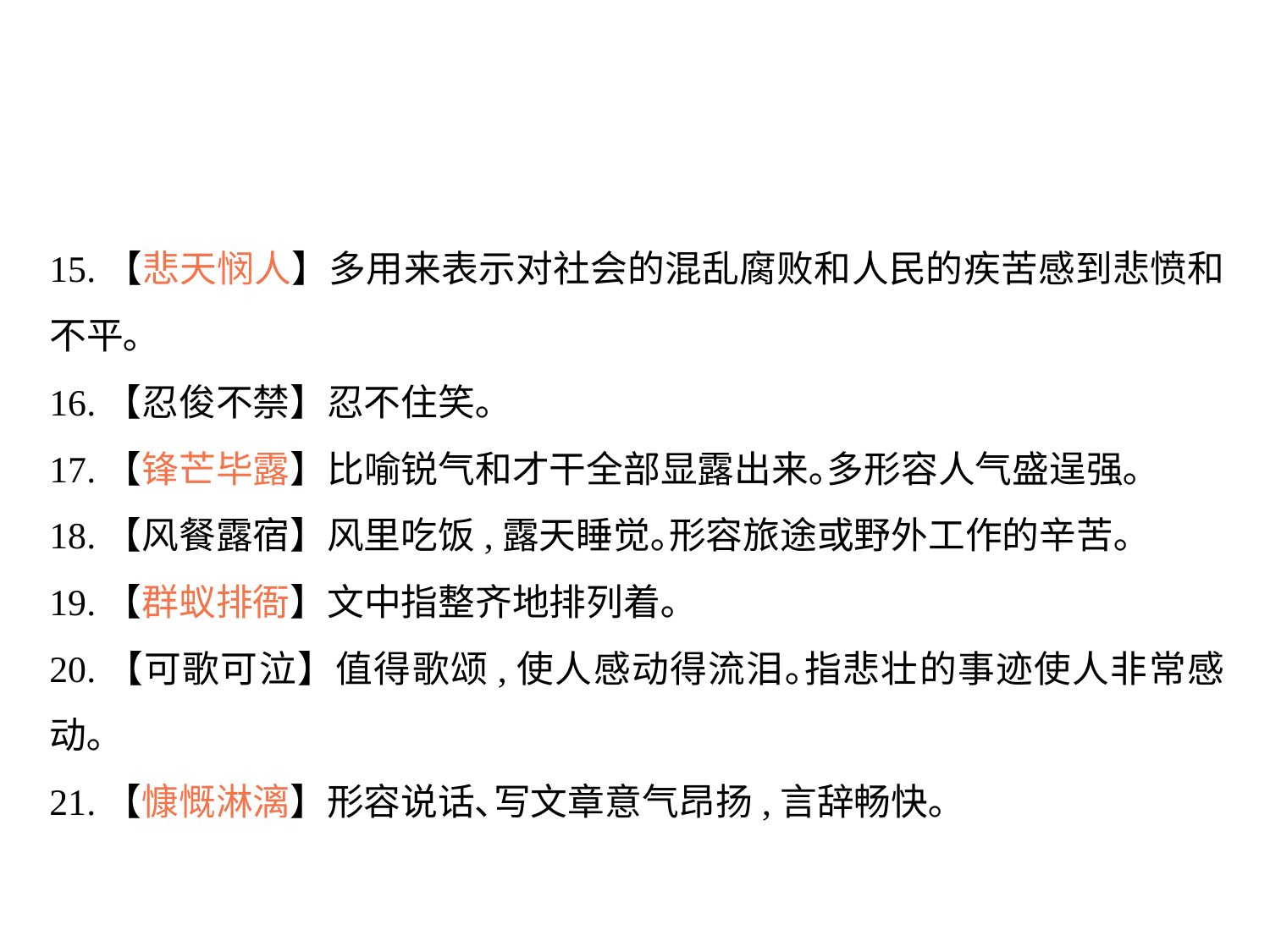

15.【悲天悯人】多用来表示对社会的混乱腐败和人民的疾苦感到悲愤和不平｡
16.【忍俊不禁】忍不住笑｡
17.【锋芒毕露】比喻锐气和才干全部显露出来｡多形容人气盛逞强｡
18.【风餐露宿】风里吃饭,露天睡觉｡形容旅途或野外工作的辛苦｡
19.【群蚁排衙】文中指整齐地排列着｡
20.【可歌可泣】值得歌颂,使人感动得流泪｡指悲壮的事迹使人非常感动｡
21.【慷慨淋漓】形容说话､写文章意气昂扬,言辞畅快｡